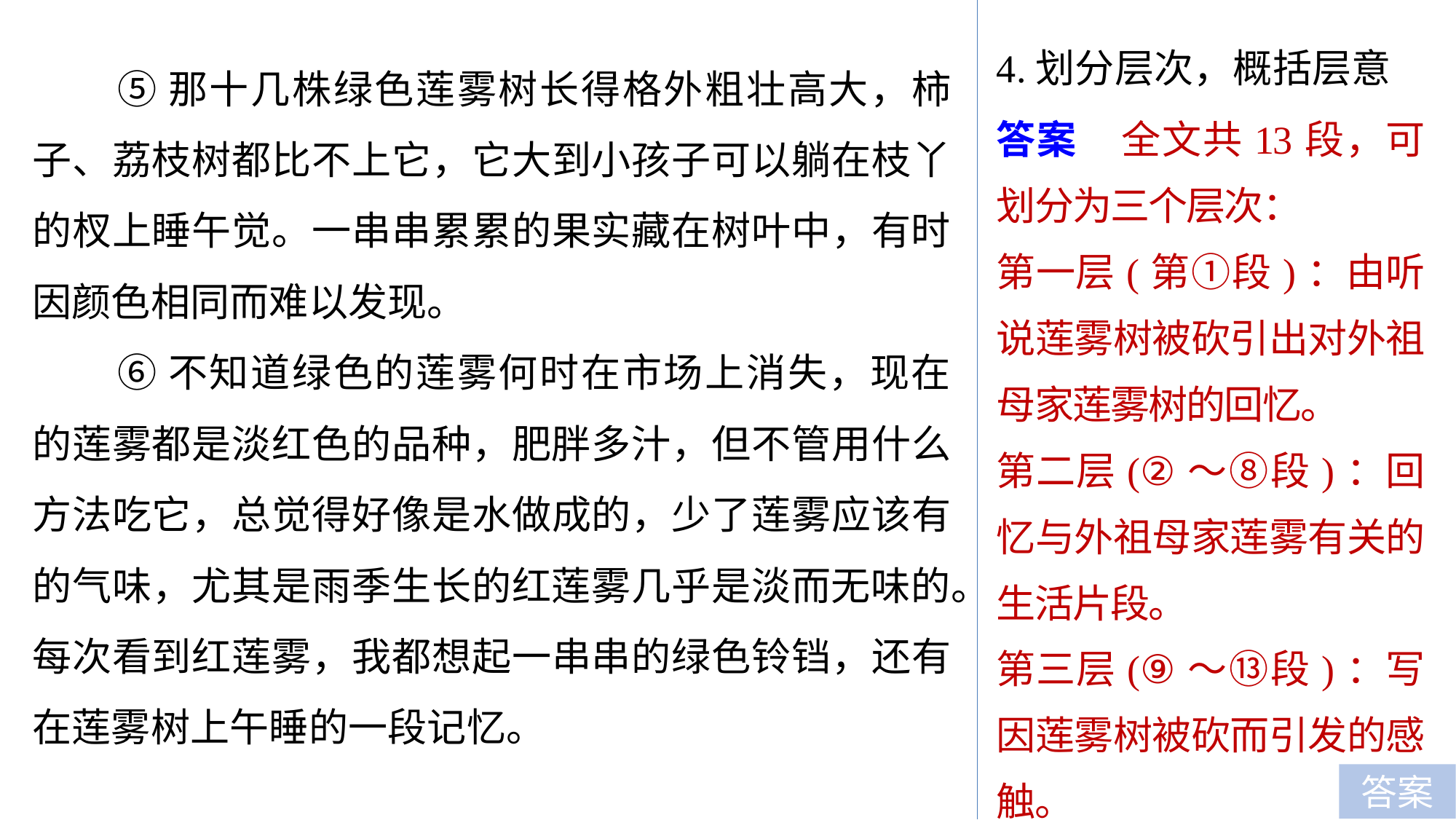

4.划分层次，概括层意
⑤那十几株绿色莲雾树长得格外粗壮高大，柿子、荔枝树都比不上它，它大到小孩子可以躺在枝丫的杈上睡午觉。一串串累累的果实藏在树叶中，有时因颜色相同而难以发现。
⑥不知道绿色的莲雾何时在市场上消失，现在的莲雾都是淡红色的品种，肥胖多汁，但不管用什么方法吃它，总觉得好像是水做成的，少了莲雾应该有的气味，尤其是雨季生长的红莲雾几乎是淡而无味的。每次看到红莲雾，我都想起一串串的绿色铃铛，还有在莲雾树上午睡的一段记忆。
答案　全文共13段，可划分为三个层次：
第一层(第①段)：由听说莲雾树被砍引出对外祖母家莲雾树的回忆。
第二层(②～⑧段)：回忆与外祖母家莲雾有关的生活片段。
第三层(⑨～⑬段)：写因莲雾树被砍而引发的感触。
答案